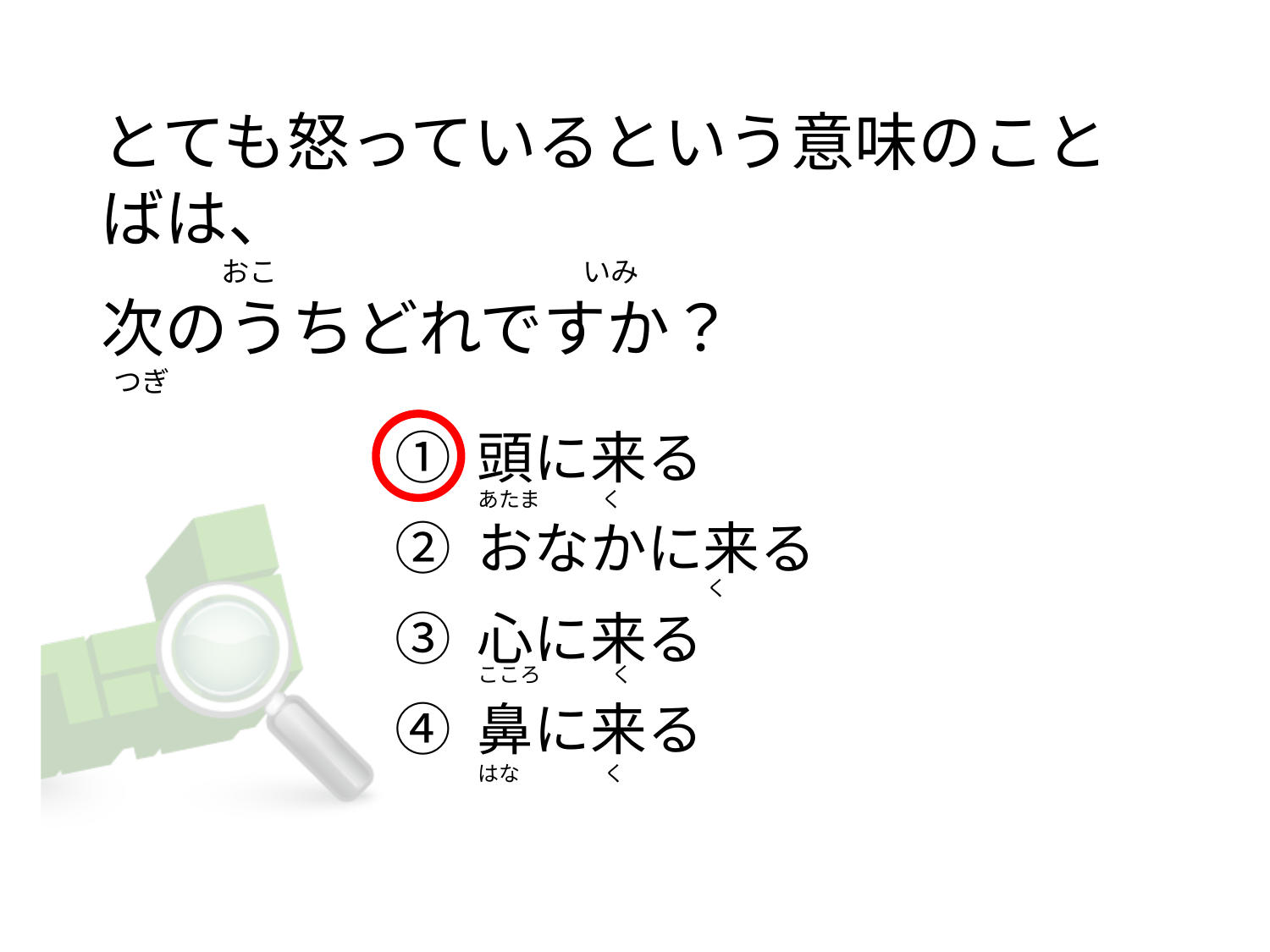

# とても怒っているという意味のことばは、                   おこ                                                いみ 次のうちどれですか？  つぎ

① 頭に来る
② おなかに来る
③ 心に来る
④ 鼻に来る
あたま             く
                                                く
こころ               く
はな                  く